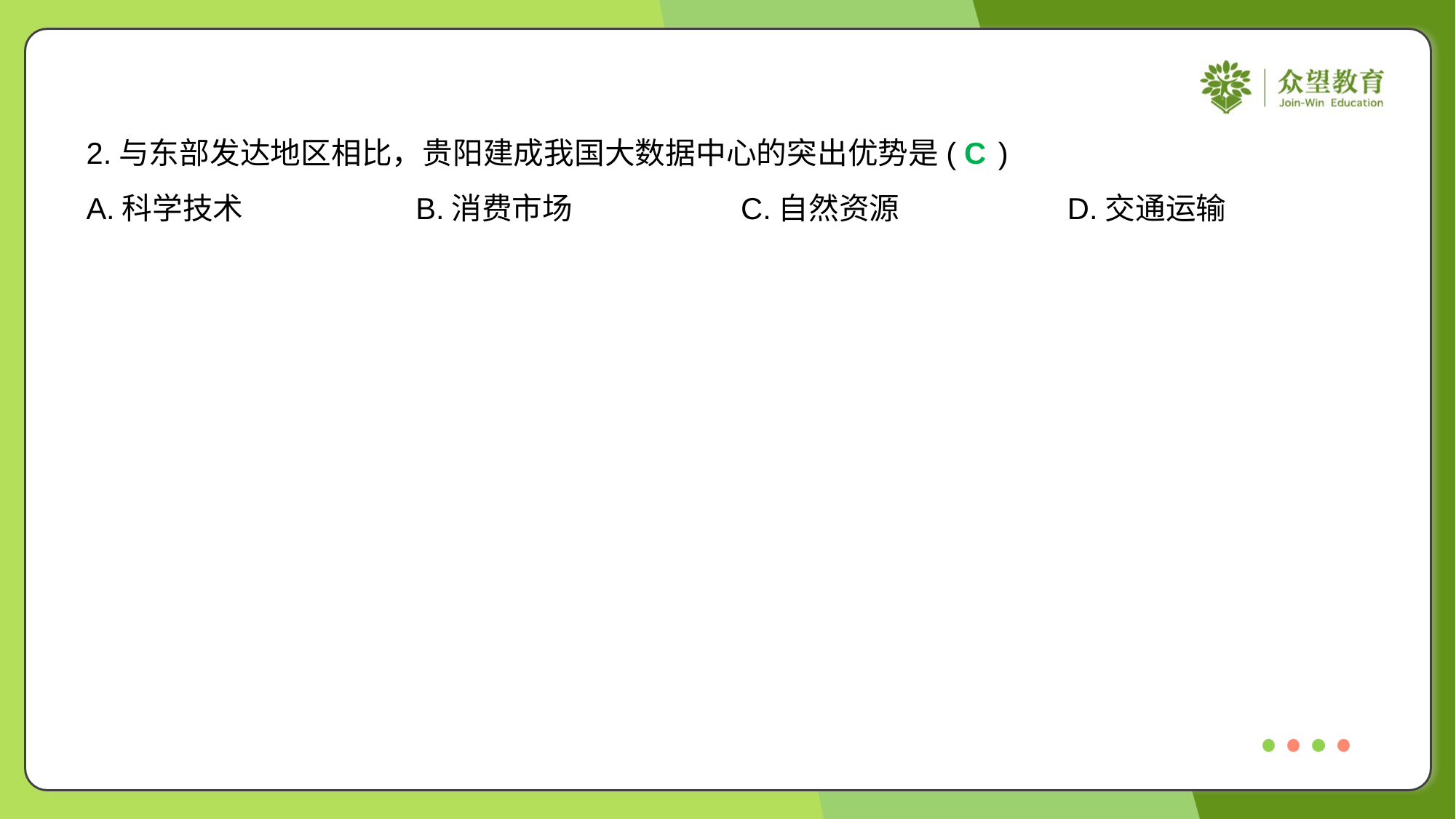

2.与东部发达地区相比，贵阳建成我国大数据中心的突出优势是(     )
C
A.科学技术	B.消费市场	C.自然资源	D.交通运输